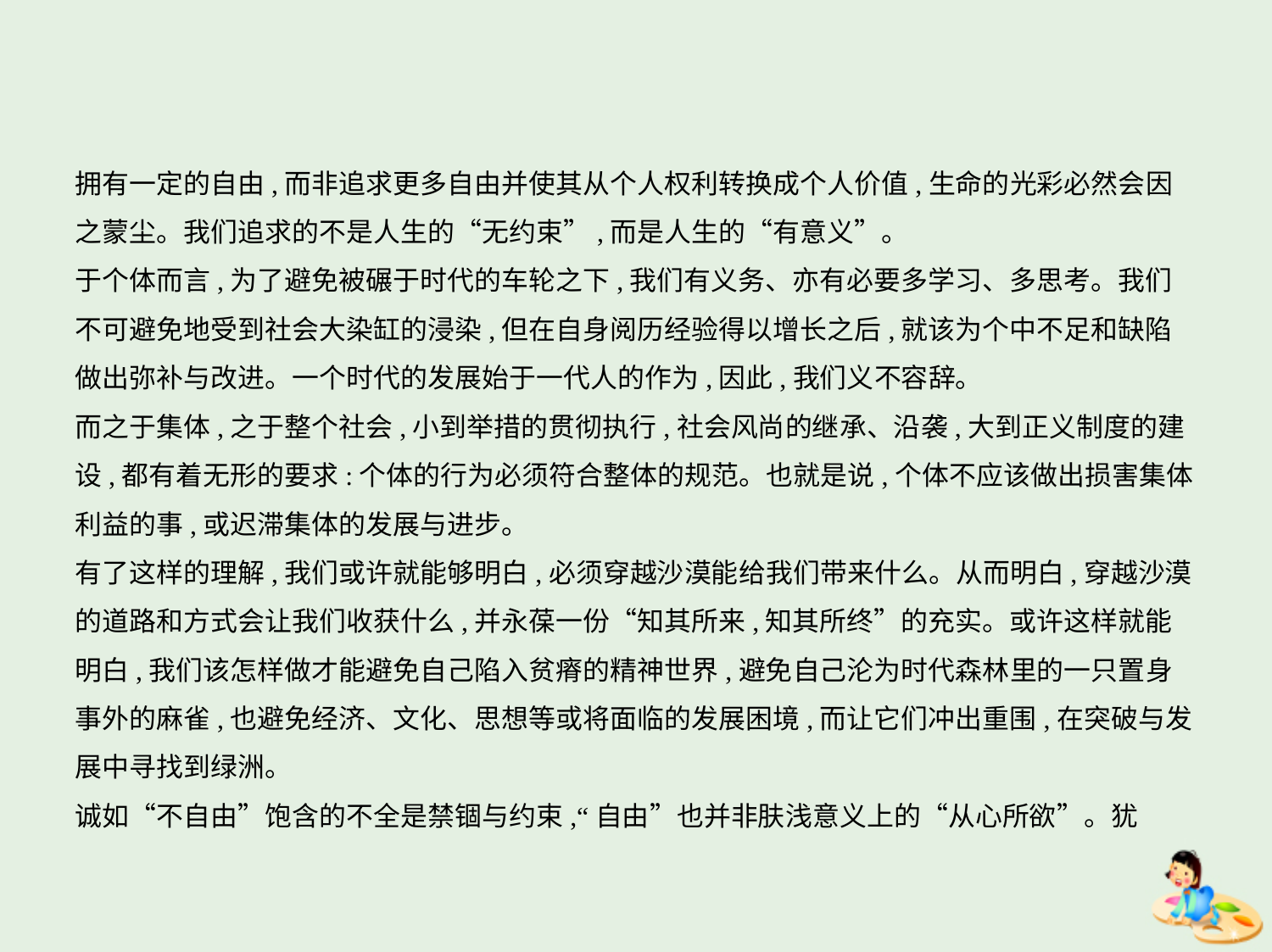

拥有一定的自由,而非追求更多自由并使其从个人权利转换成个人价值,生命的光彩必然会因
之蒙尘。我们追求的不是人生的“无约束”,而是人生的“有意义”。
于个体而言,为了避免被碾于时代的车轮之下,我们有义务、亦有必要多学习、多思考。我们
不可避免地受到社会大染缸的浸染,但在自身阅历经验得以增长之后,就该为个中不足和缺陷
做出弥补与改进。一个时代的发展始于一代人的作为,因此,我们义不容辞。
而之于集体,之于整个社会,小到举措的贯彻执行,社会风尚的继承、沿袭,大到正义制度的建
设,都有着无形的要求:个体的行为必须符合整体的规范。也就是说,个体不应该做出损害集体
利益的事,或迟滞集体的发展与进步。
有了这样的理解,我们或许就能够明白,必须穿越沙漠能给我们带来什么。从而明白,穿越沙漠
的道路和方式会让我们收获什么,并永葆一份“知其所来,知其所终”的充实。或许这样就能
明白,我们该怎样做才能避免自己陷入贫瘠的精神世界,避免自己沦为时代森林里的一只置身
事外的麻雀,也避免经济、文化、思想等或将面临的发展困境,而让它们冲出重围,在突破与发
展中寻找到绿洲。
诚如“不自由”饱含的不全是禁锢与约束,“自由”也并非肤浅意义上的“从心所欲”。犹